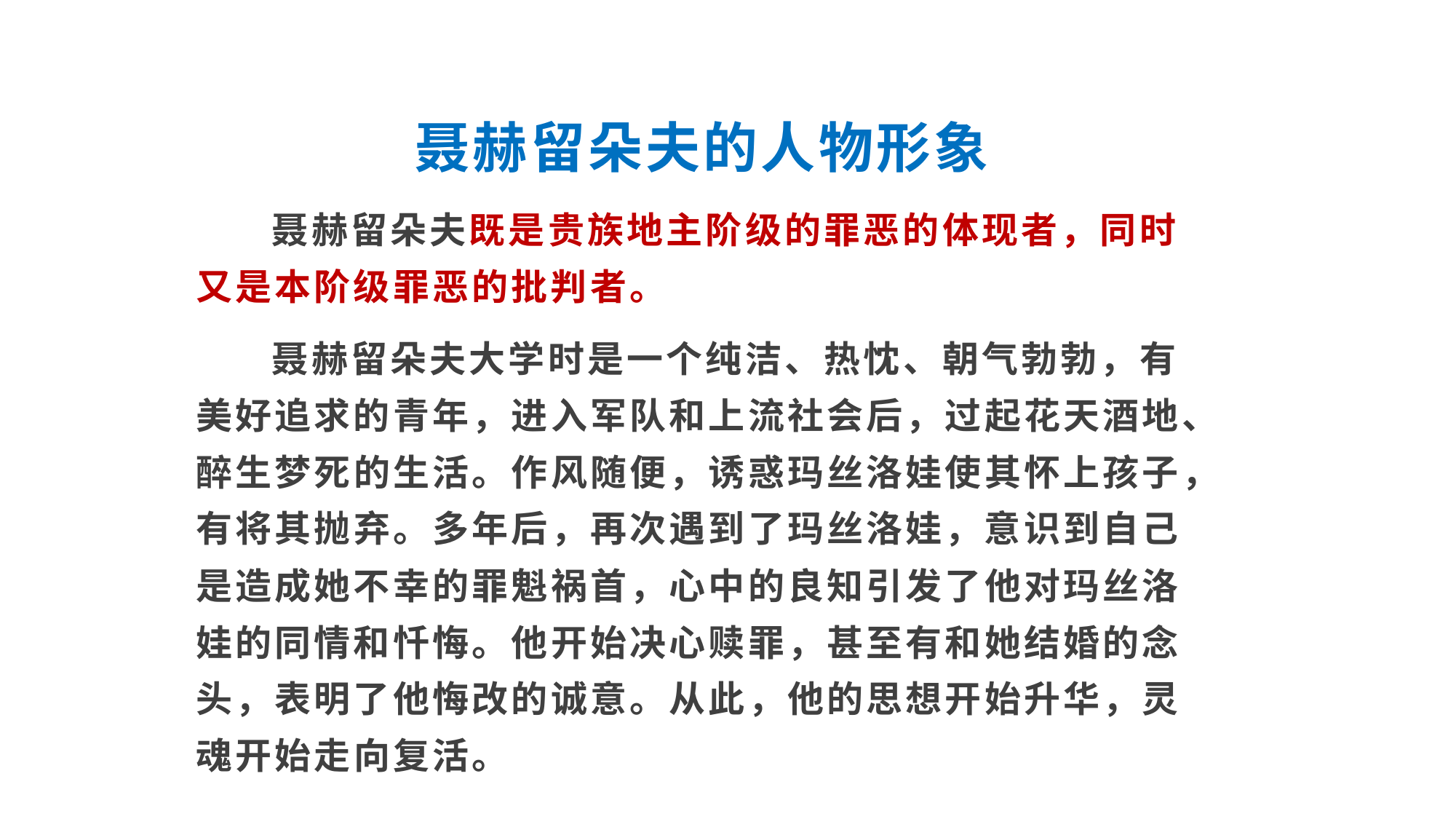

聂赫留朵夫的人物形象
      聂赫留朵夫既是贵族地主阶级的罪恶的体现者，同时又是本阶级罪恶的批判者。
      聂赫留朵夫大学时是一个纯洁、热忱、朝气勃勃，有美好追求的青年，进入军队和上流社会后，过起花天酒地、醉生梦死的生活。作风随便，诱惑玛丝洛娃使其怀上孩子，有将其抛弃。多年后，再次遇到了玛丝洛娃，意识到自己是造成她不幸的罪魁祸首，心中的良知引发了他对玛丝洛娃的同情和忏悔。他开始决心赎罪，甚至有和她结婚的念头，表明了他悔改的诚意。从此，他的思想开始升华，灵魂开始走向复活。